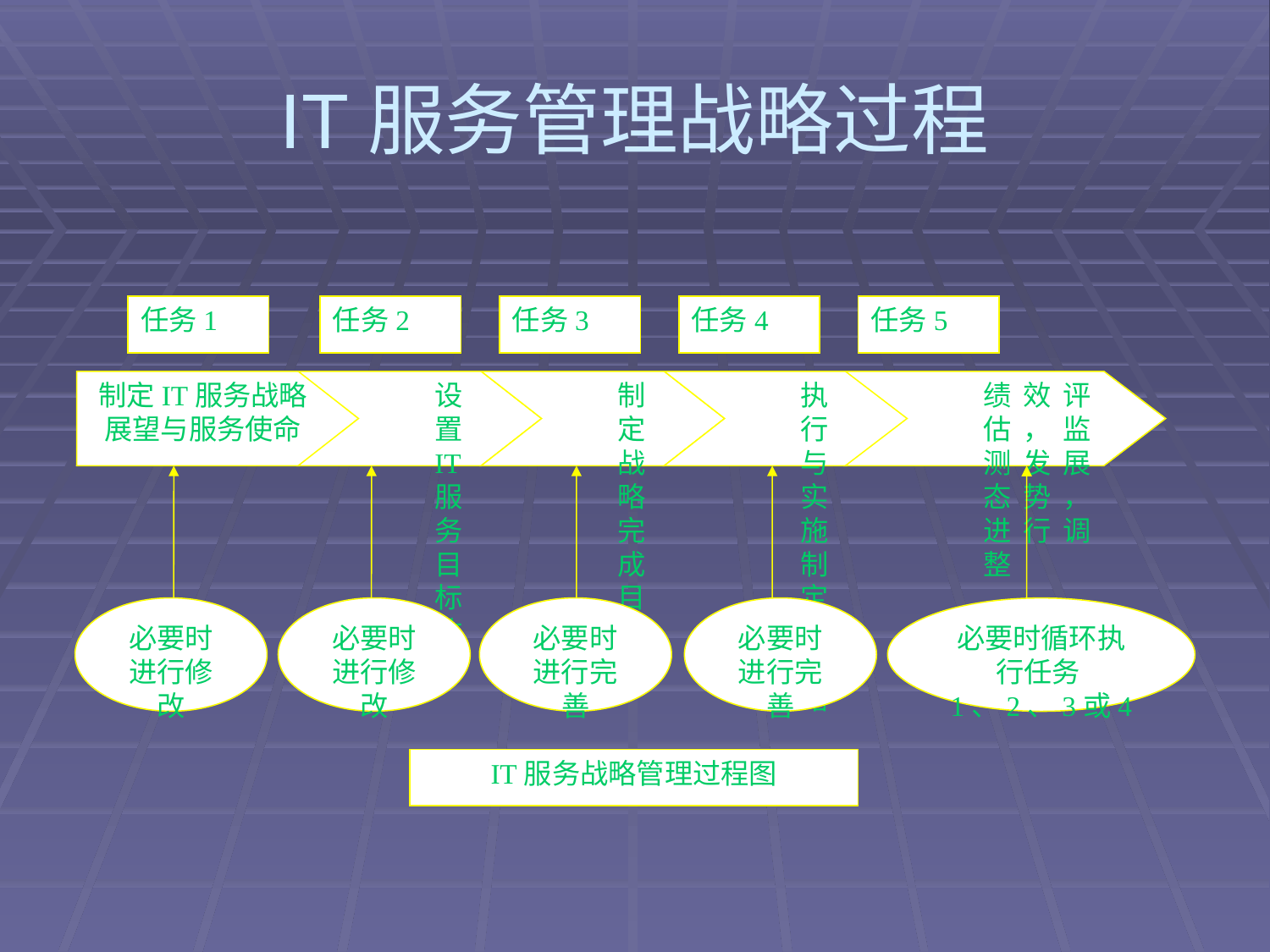

# IT服务管理战略过程
任务1
任务2
任务3
任务4
任务5
制定IT服务战略展望与服务使命
设置IT服务目标体系
制定战略
完成目标
执行与实施制定的战略
绩效评估，监测发展态势，进行调整

必要时进行修改
必要时进行修改
必要时进行完善
必要时进行完善
必要时循环执行任务1、2、3或4
IT服务战略管理过程图